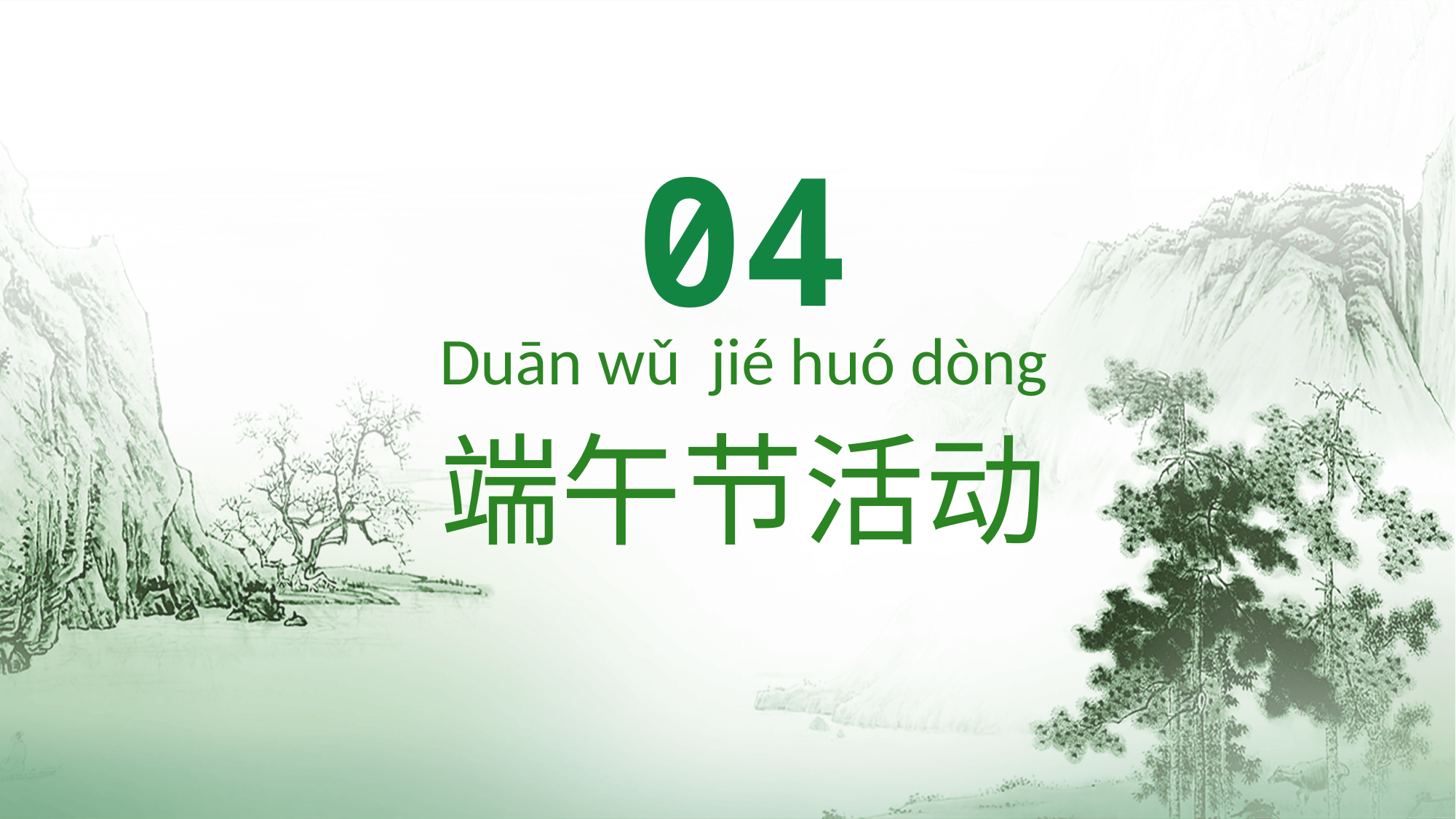

04
Du­­ān wǔ  jié huó dòng
端午节活动